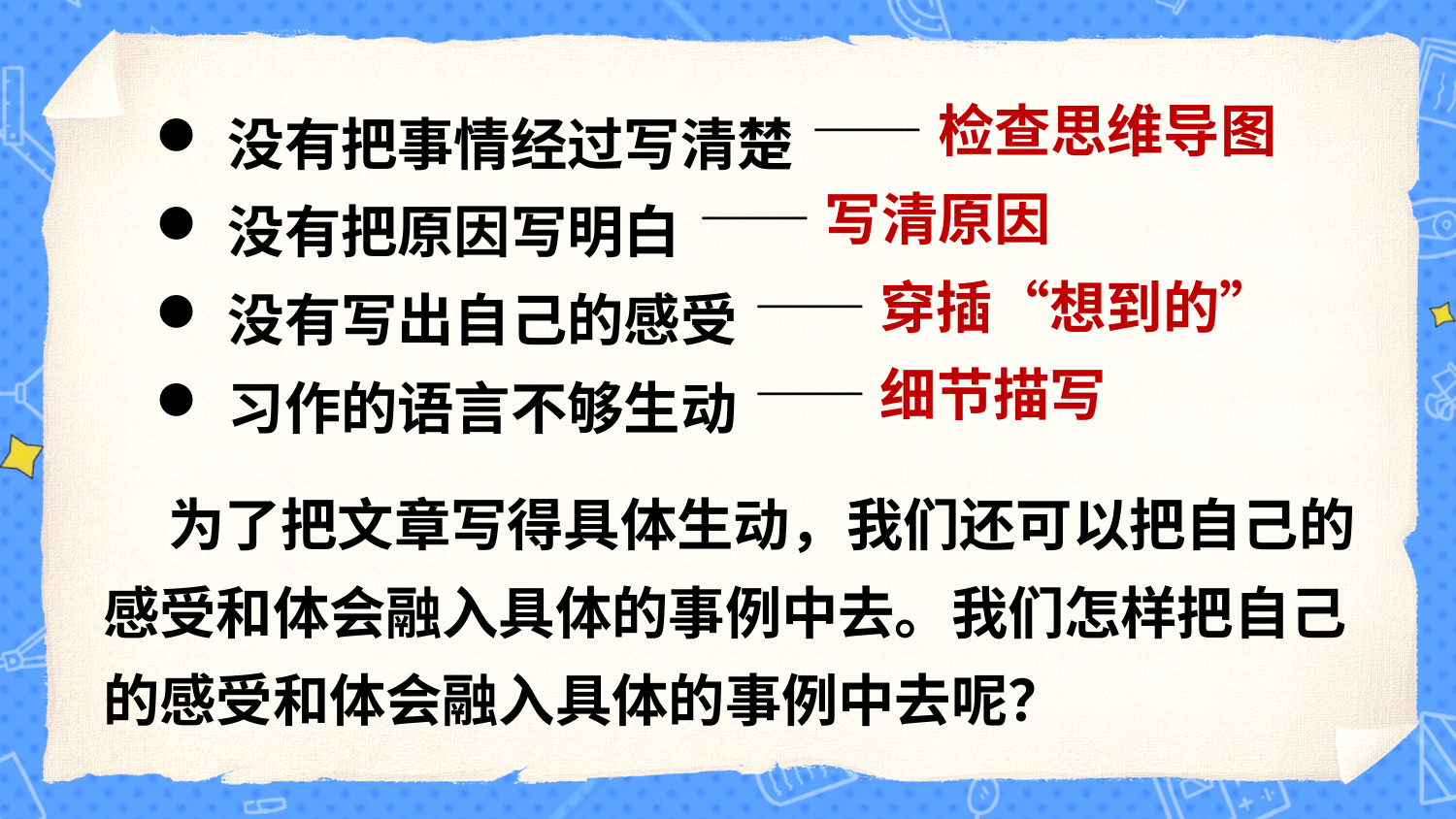

没有把事情经过写清楚
没有把原因写明白
没有写出自己的感受
习作的语言不够生动
——检查思维导图
——写清原因
——穿插“想到的”
——细节描写
    为了把文章写得具体生动，我们还可以把自己的感受和体会融入具体的事例中去。我们怎样把自己的感受和体会融入具体的事例中去呢？